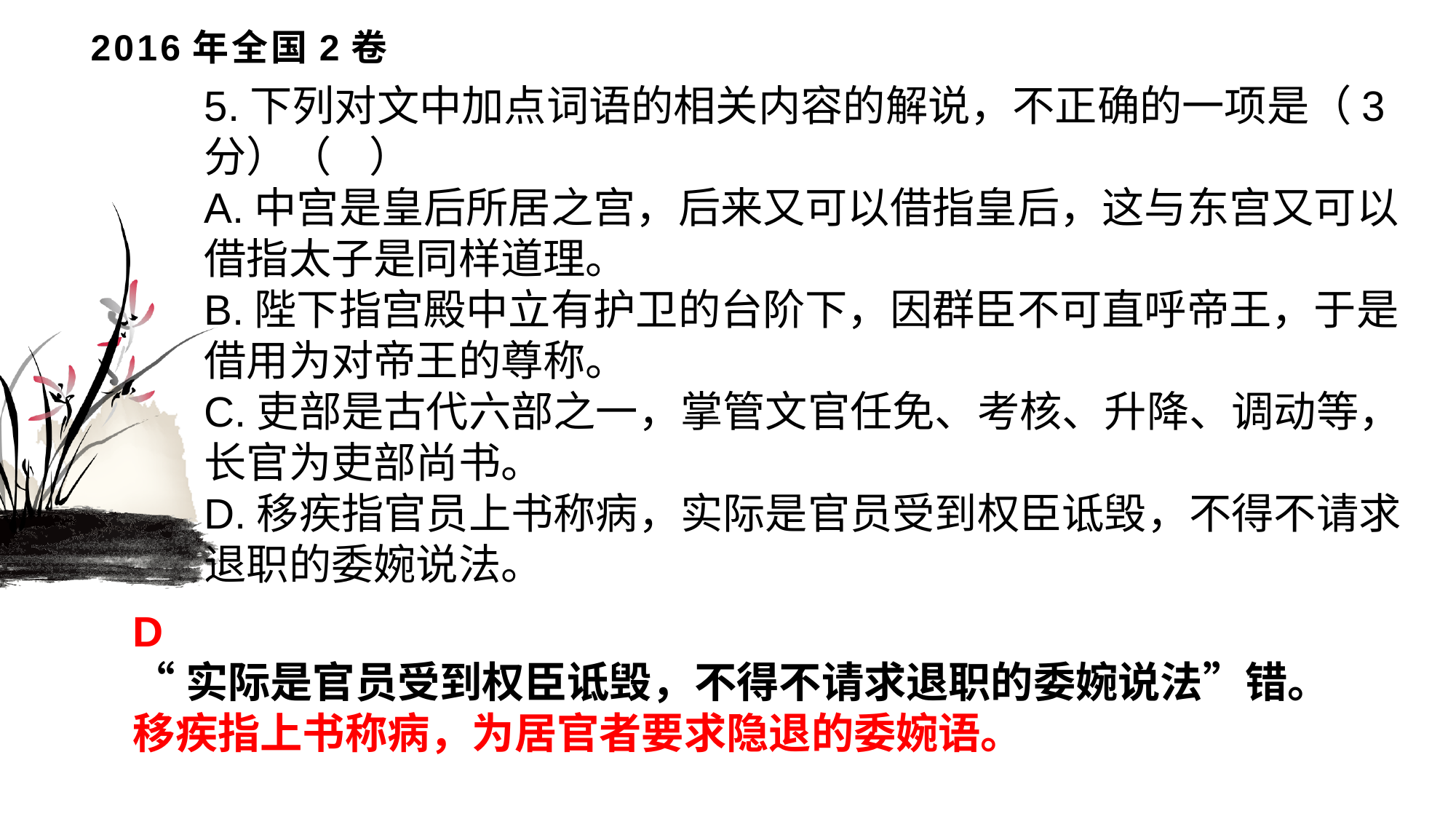

# 2016年全国2卷
5.下列对文中加点词语的相关内容的解说，不正确的一项是（3分）（    ）
A.中宫是皇后所居之宫，后来又可以借指皇后，这与东宫又可以借指太子是同样道理。
B.陛下指宫殿中立有护卫的台阶下，因群臣不可直呼帝王，于是借用为对帝王的尊称。
C.吏部是古代六部之一，掌管文官任免、考核、升降、调动等，长官为吏部尚书。
D.移疾指官员上书称病，实际是官员受到权臣诋毁，不得不请求退职的委婉说法。
D
“实际是官员受到权臣诋毁，不得不请求退职的委婉说法”错。
移疾指上书称病，为居官者要求隐退的委婉语。